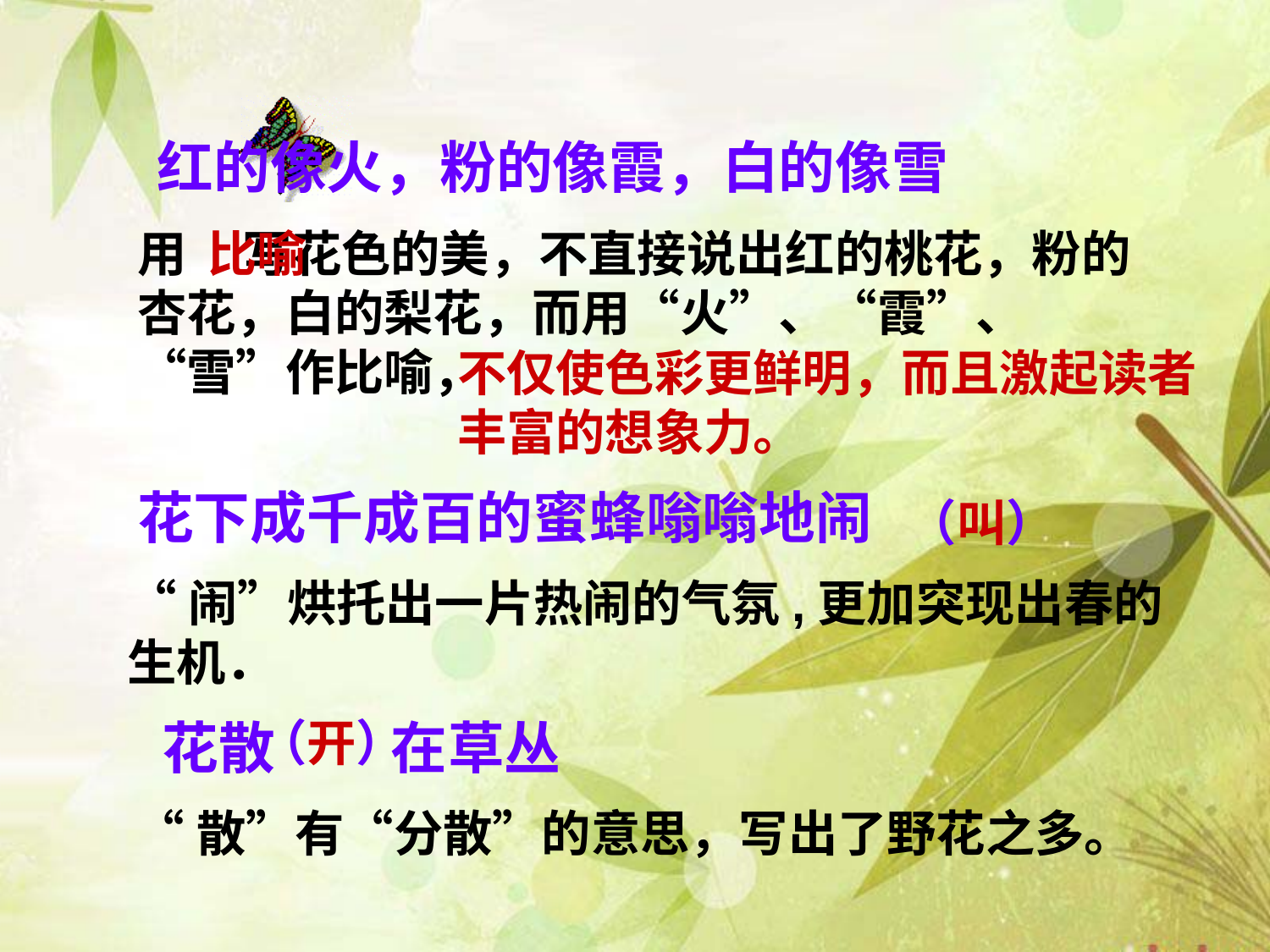

红的像火，粉的像霞，白的像雪

用     写花色的美，不直接说出红的桃花，粉的杏花，白的梨花，而用“火”、“霞”、 “雪”作比喻，
比喻

不仅使色彩更鲜明，而且激起读者丰富的想象力。

花下成千成百的蜜蜂嗡嗡地闹
（叫）
“闹”烘托出一片热闹的气氛,更加突现出春的生机．

花散         在草丛
（开）
“散”有“分散”的意思，写出了野花之多。